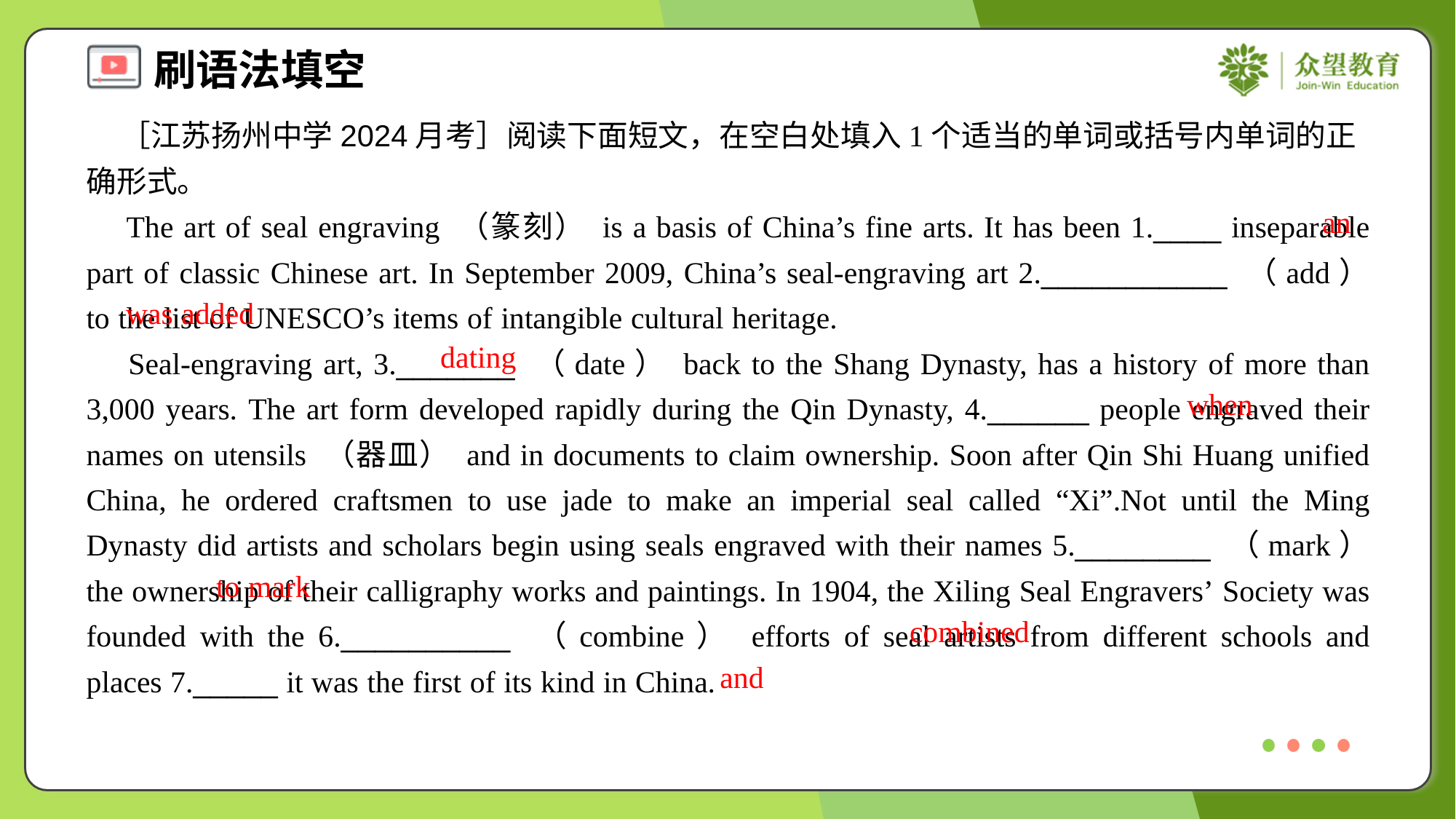

［江苏扬州中学2024月考］阅读下面短文，在空白处填入1个适当的单词或括号内单词的正确形式。
    The art of seal engraving （篆刻） is a basis of China’s fine arts. It has been 1.____ inseparable part of classic Chinese art. In September 2009, China’s seal-engraving art 2.___________ （add） to the list of UNESCO’s items of intangible cultural heritage.
    Seal-engraving art, 3._______ （date） back to the Shang Dynasty, has a history of more than 3,000 years. The art form developed rapidly during the Qin Dynasty, 4.______ people engraved their names on utensils （器皿） and in documents to claim ownership. Soon after Qin Shi Huang unified China, he ordered craftsmen to use jade to make an imperial seal called “Xi”.Not until the Ming Dynasty did artists and scholars begin using seals engraved with their names 5.________ （mark） the ownership of their calligraphy works and paintings. In 1904, the Xiling Seal Engravers’ Society was founded with the 6.__________ （combine） efforts of seal artists from different schools and places 7._____ it was the first of its kind in China.

an
was added
dating
when
to mark
combined
and